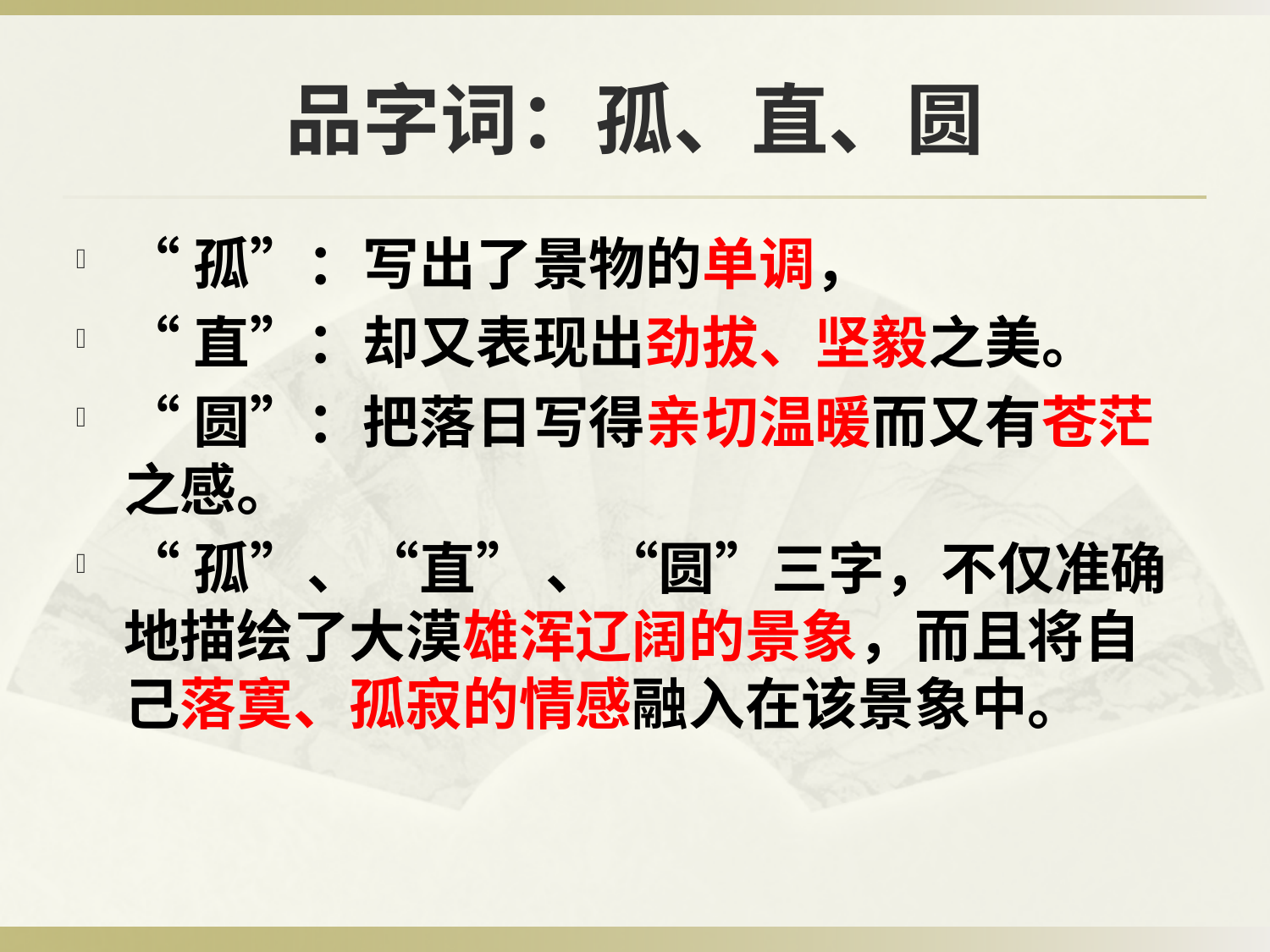

# 品字词：孤、直、圆
“孤”：写出了景物的单调，
“直”：却又表现出劲拔、坚毅之美。
“圆”：把落日写得亲切温暖而又有苍茫之感。
“孤”、“直” 、“圆”三字，不仅准确地描绘了大漠雄浑辽阔的景象，而且将自己落寞、孤寂的情感融入在该景象中。